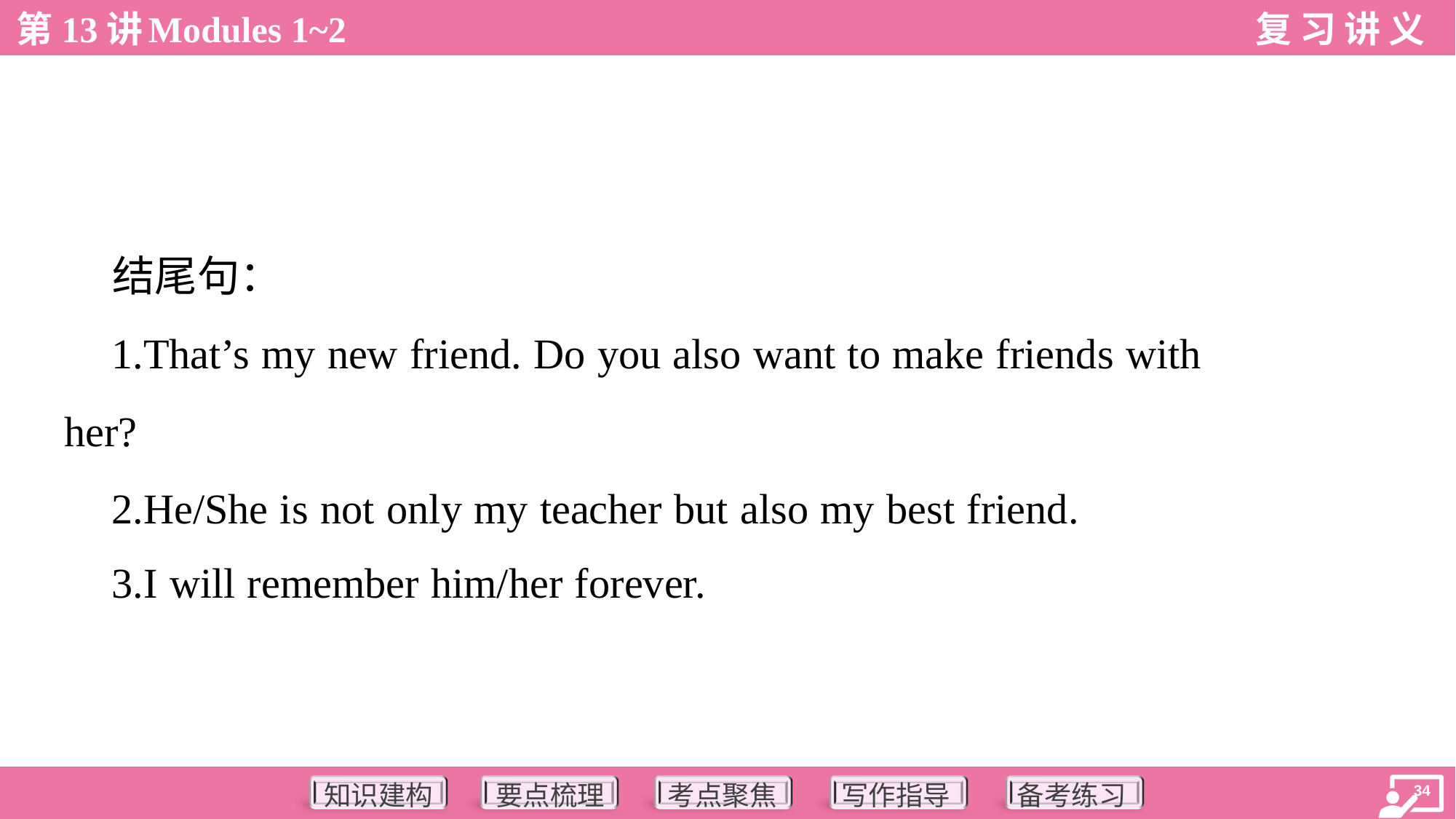

结尾句：
    1.That’s my new friend. Do you also want to make friends with
her?
    2.He/She is not only my teacher but also my best friend.
    3.I will remember him/her forever.